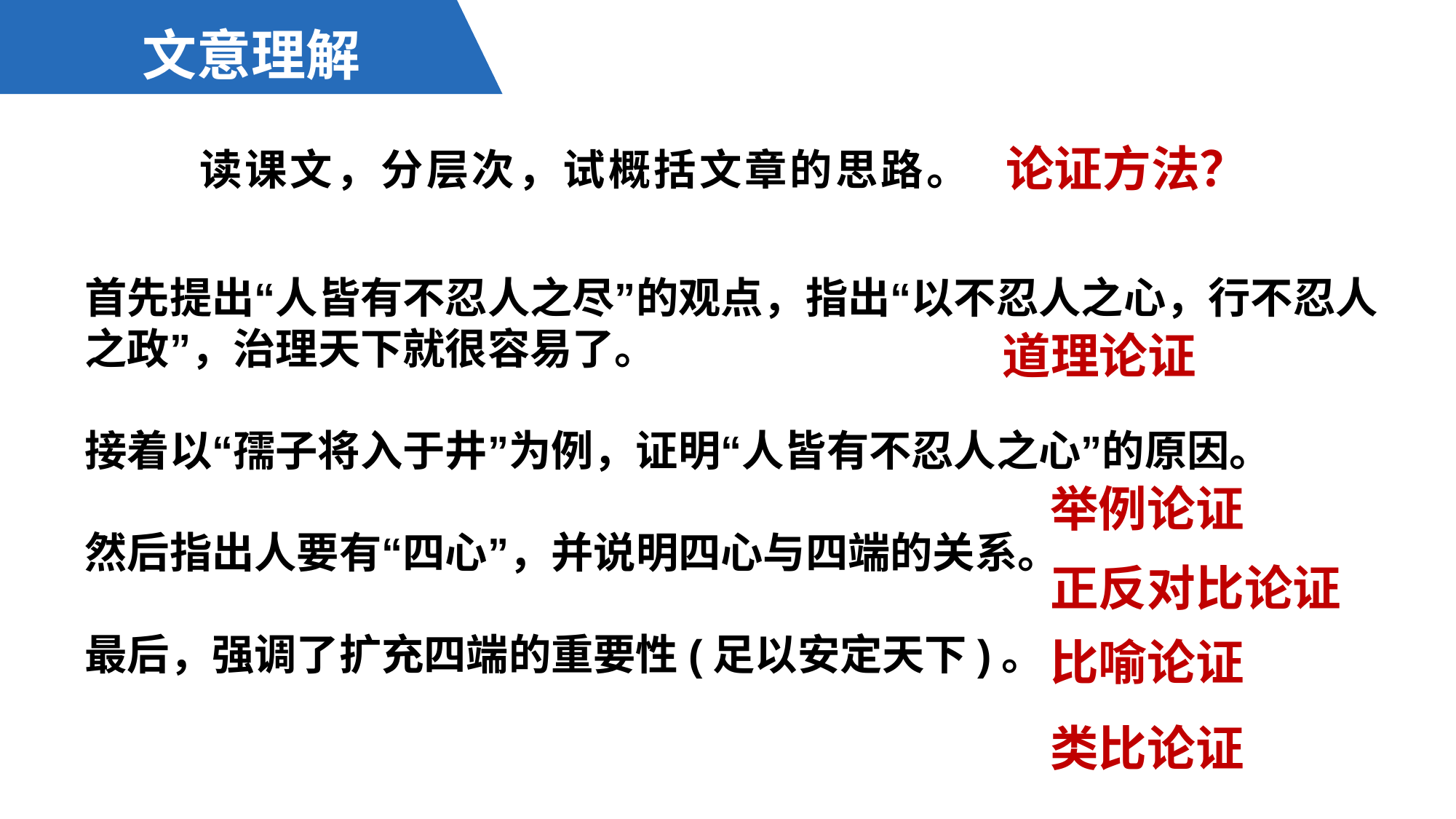

文意理解
读课文，分层次，试概括文章的思路。
论证方法？
首先提出“人皆有不忍人之尽”的观点，指出“以不忍人之心，行不忍人之政”，治理天下就很容易了。

接着以“孺子将入于井”为例，证明“人皆有不忍人之心”的原因。

然后指出人要有“四心”，并说明四心与四端的关系。

最后，强调了扩充四端的重要性(足以安定天下)。
道理论证
举例论证
正反对比论证
比喻论证
类比论证